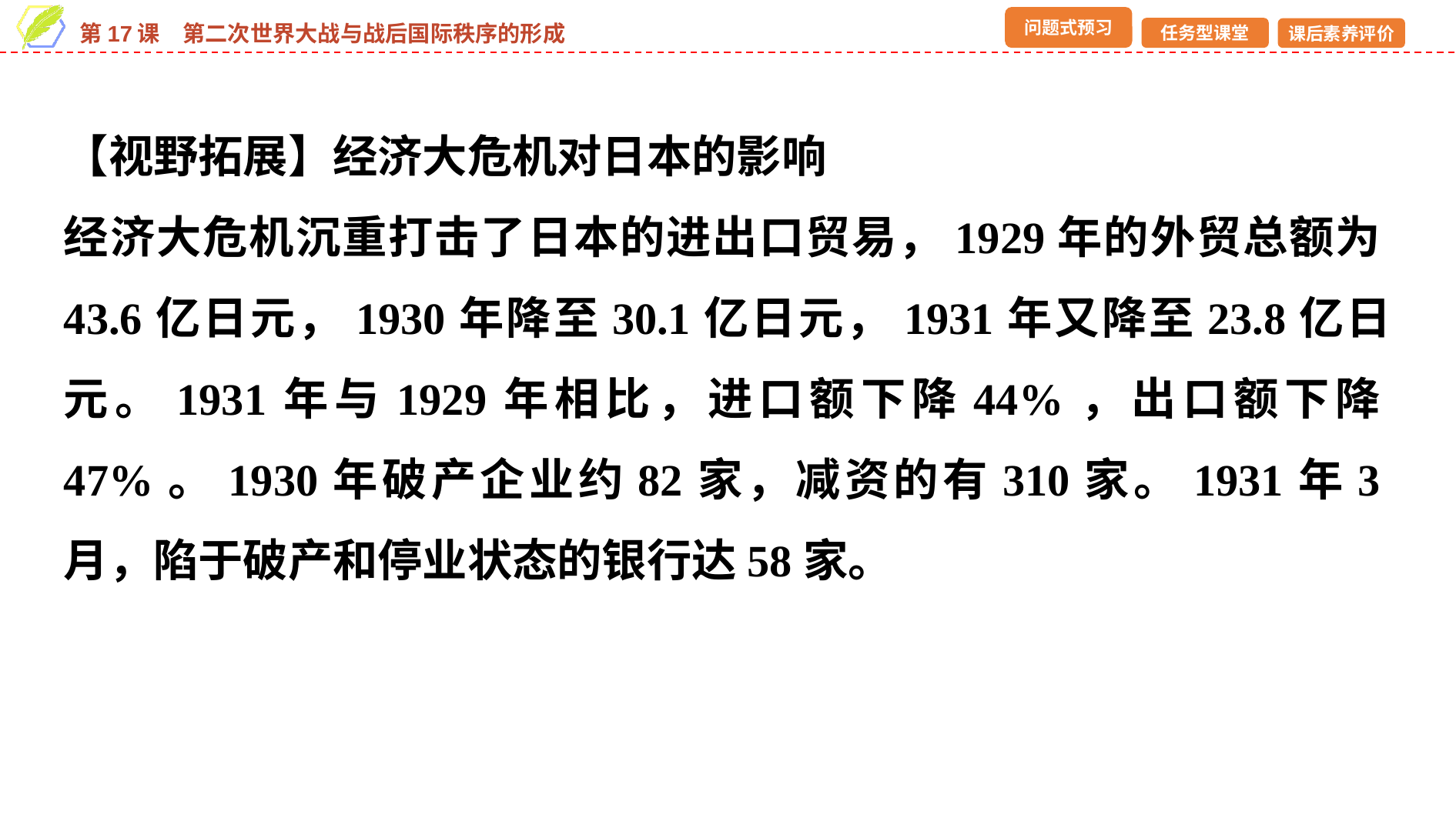

【视野拓展】经济大危机对日本的影响
经济大危机沉重打击了日本的进出口贸易，1929年的外贸总额为43.6亿日元，1930年降至30.1亿日元，1931年又降至23.8亿日元。1931年与1929年相比，进口额下降44%，出口额下降47%。1930年破产企业约82家，减资的有310家。1931年3月，陷于破产和停业状态的银行达58家。